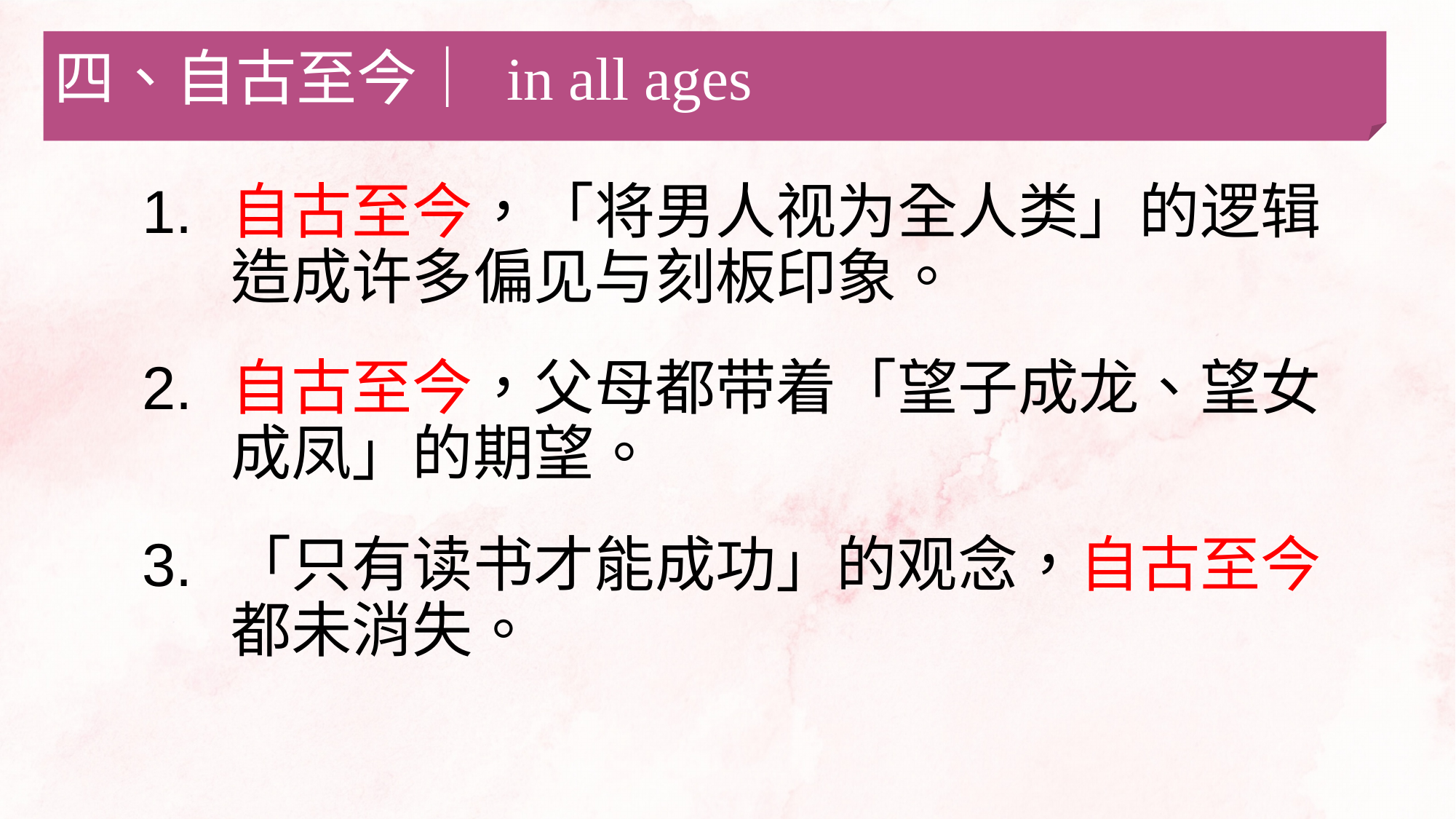

四、自古至今｜ in all ages
自古至今，「将男人视为全人类」的逻辑造成许多偏见与刻板印象。
自古至今，父母都带着「望子成龙、望女成凤」的期望。
「只有读书才能成功」的观念，自古至今都未消失。